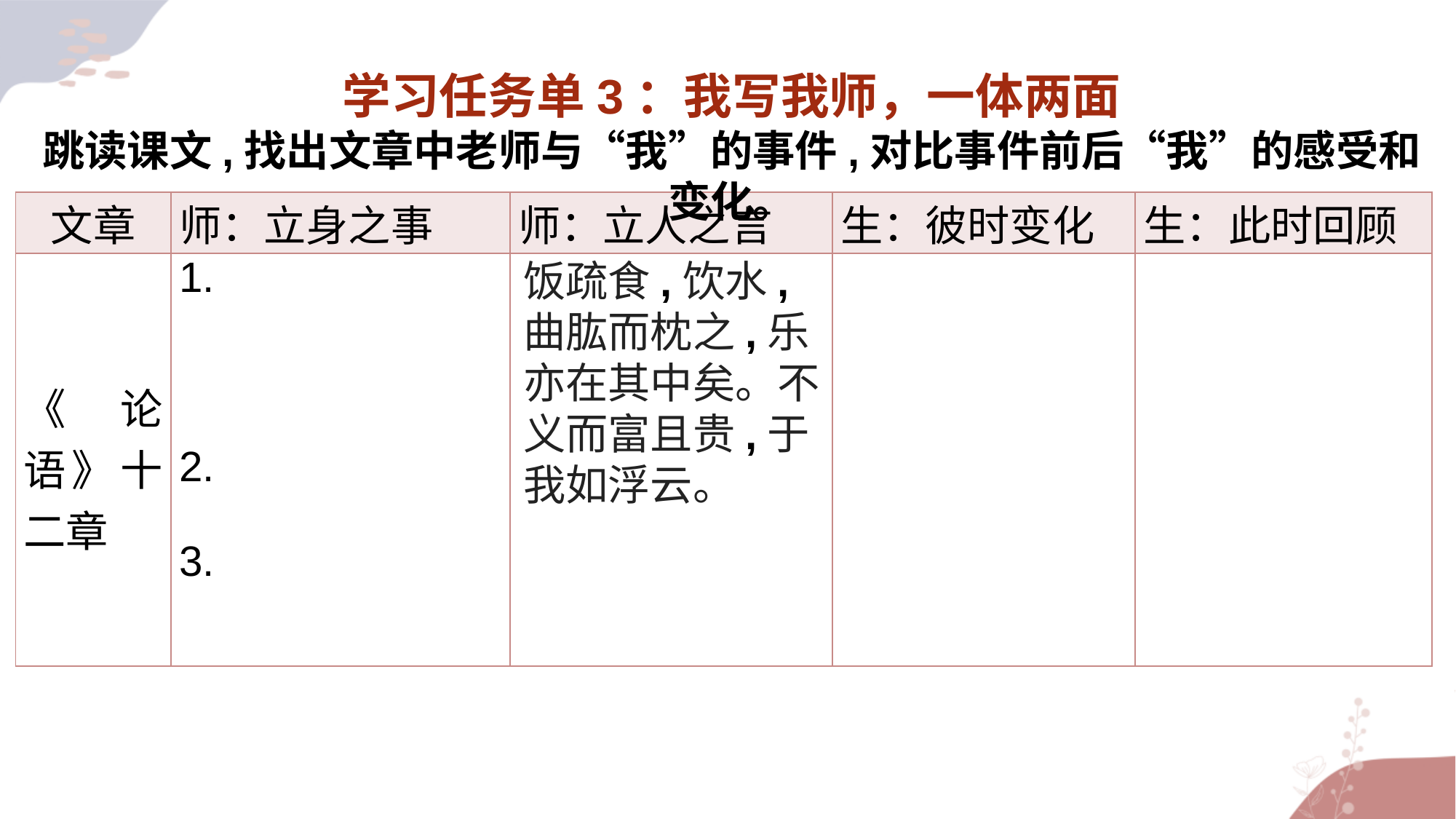

学习任务单3：我写我师，一体两面
跳读课文,找出文章中老师与“我”的事件,对比事件前后“我”的感受和变化。
| 文章 | 师：立身之事 | 师：立人之言 | 生：彼时变化 | 生：此时回顾 |
| --- | --- | --- | --- | --- |
| 《论语》十二章 | 1. 2. 3. |  |  |  |
饭疏食,饮水,曲肱而枕之,乐亦在其中矣。不义而富且贵,于我如浮云。